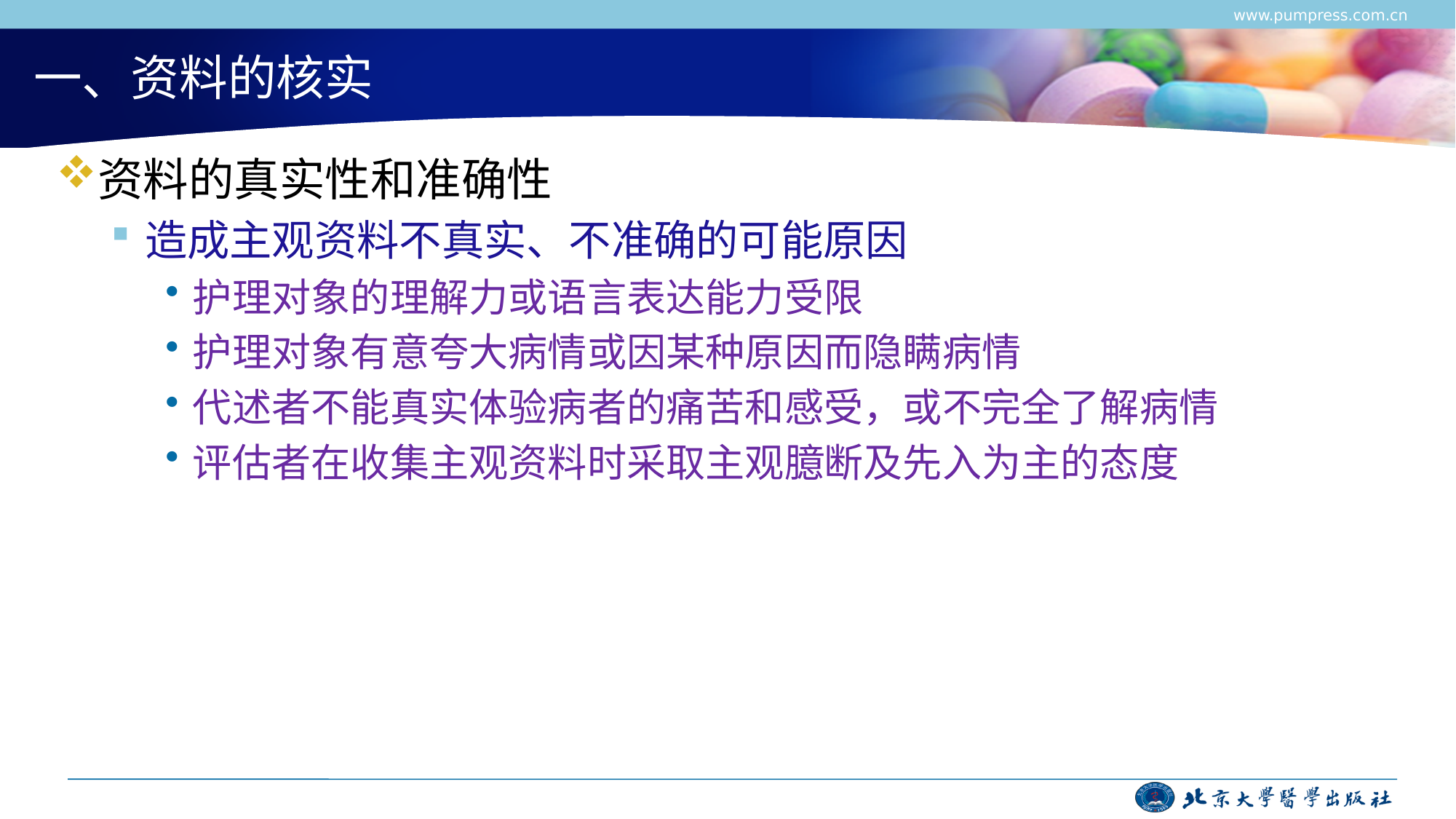

www.pumpress.com.cn
# 一、资料的核实
资料的真实性和准确性
造成主观资料不真实、不准确的可能原因
护理对象的理解力或语言表达能力受限
护理对象有意夸大病情或因某种原因而隐瞒病情
代述者不能真实体验病者的痛苦和感受，或不完全了解病情
评估者在收集主观资料时采取主观臆断及先入为主的态度